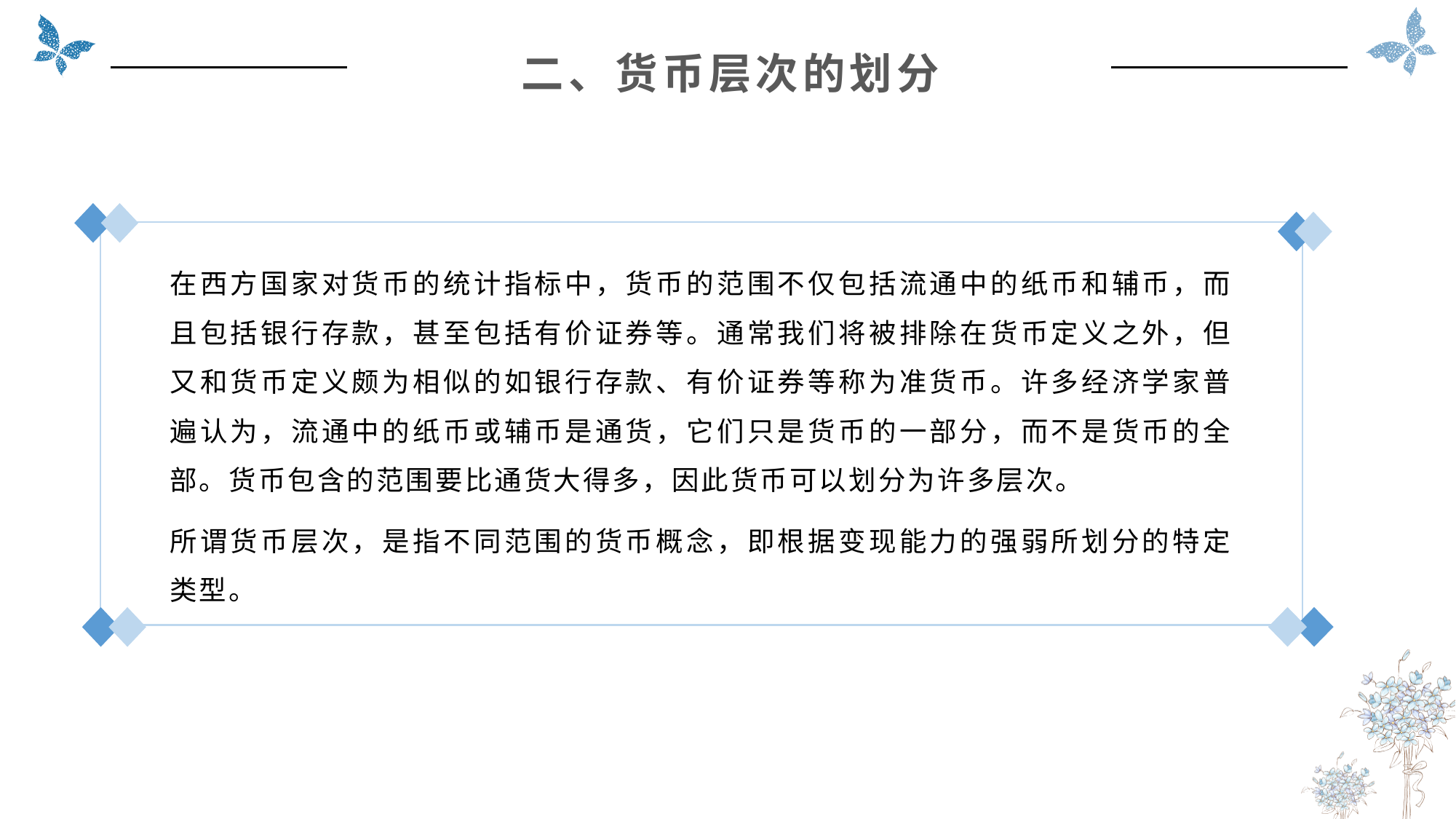

二、货币层次的划分

在西方国家对货币的统计指标中，货币的范围不仅包括流通中的纸币和辅币，而且包括银行存款，甚至包括有价证券等。通常我们将被排除在货币定义之外，但又和货币定义颇为相似的如银行存款、有价证券等称为准货币。许多经济学家普遍认为，流通中的纸币或辅币是通货，它们只是货币的一部分，而不是货币的全部。货币包含的范围要比通货大得多，因此货币可以划分为许多层次。
所谓货币层次，是指不同范围的货币概念，即根据变现能力的强弱所划分的特定类型。